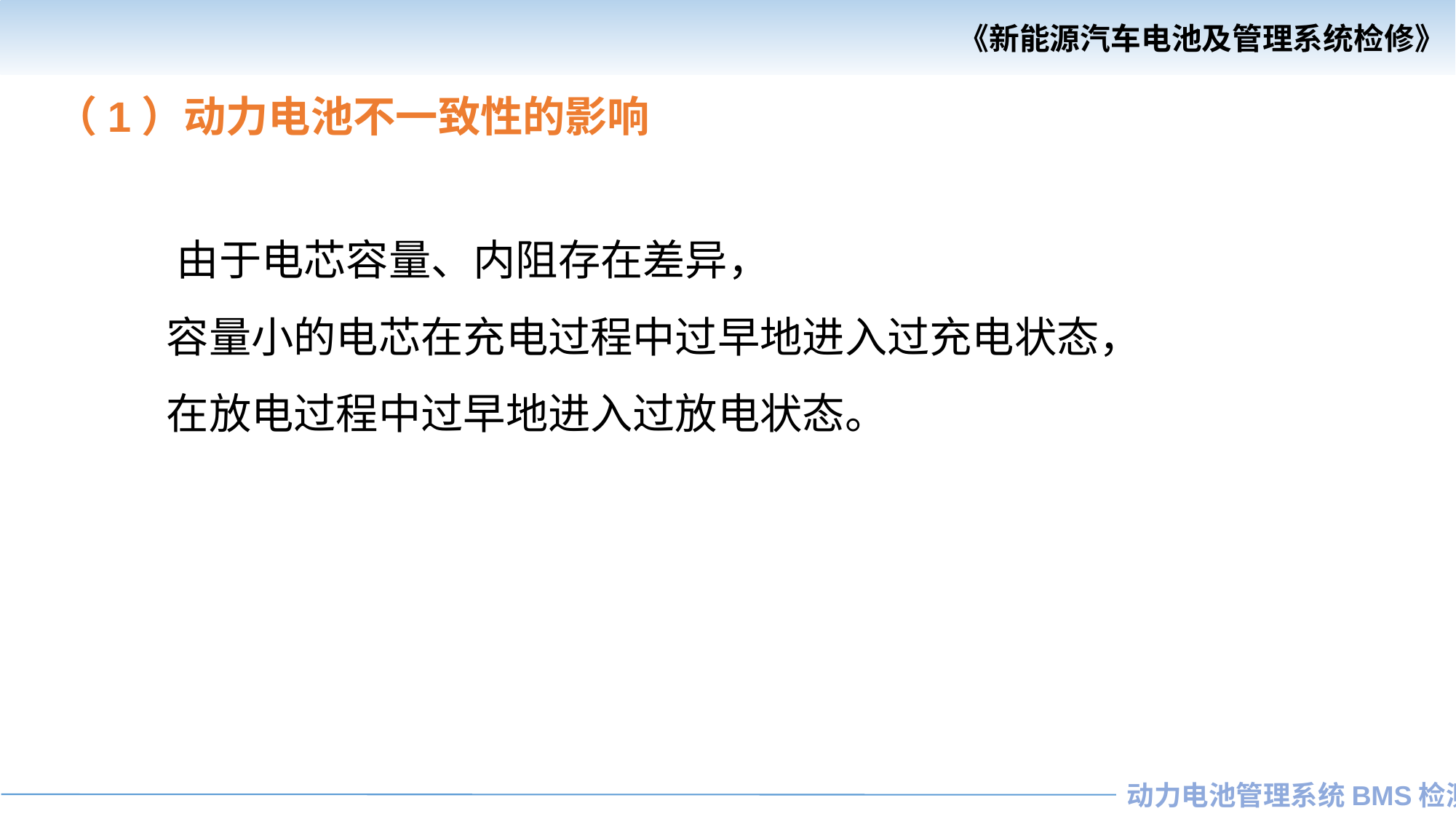

（1）动力电池不一致性的影响
      由于电芯容量、内阻存在差异，
      容量小的电芯在充电过程中过早地进入过充电状态，
      在放电过程中过早地进入过放电状态。